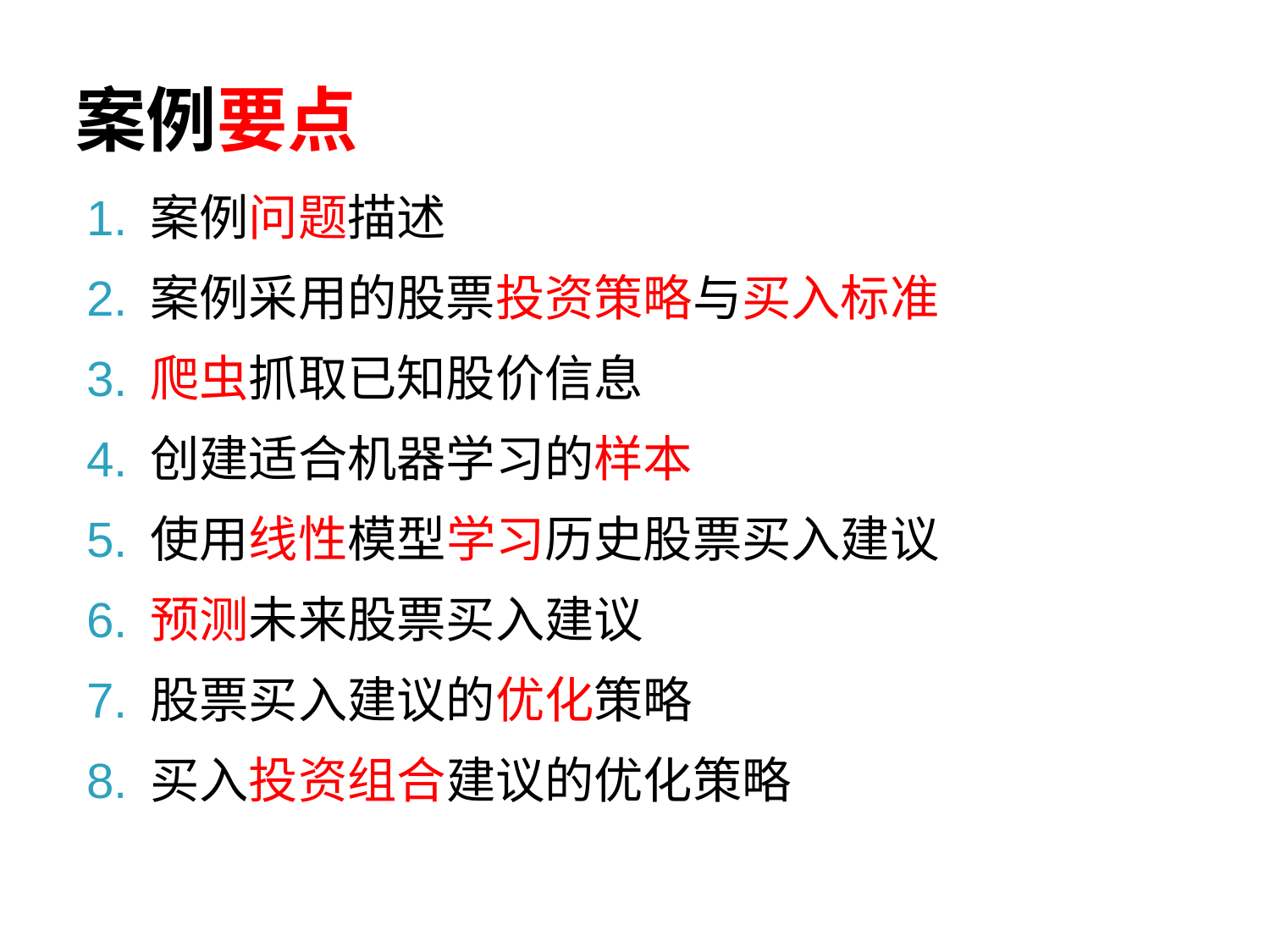

# 案例要点
案例问题描述
案例采用的股票投资策略与买入标准
爬虫抓取已知股价信息
创建适合机器学习的样本
使用线性模型学习历史股票买入建议
预测未来股票买入建议
股票买入建议的优化策略
买入投资组合建议的优化策略